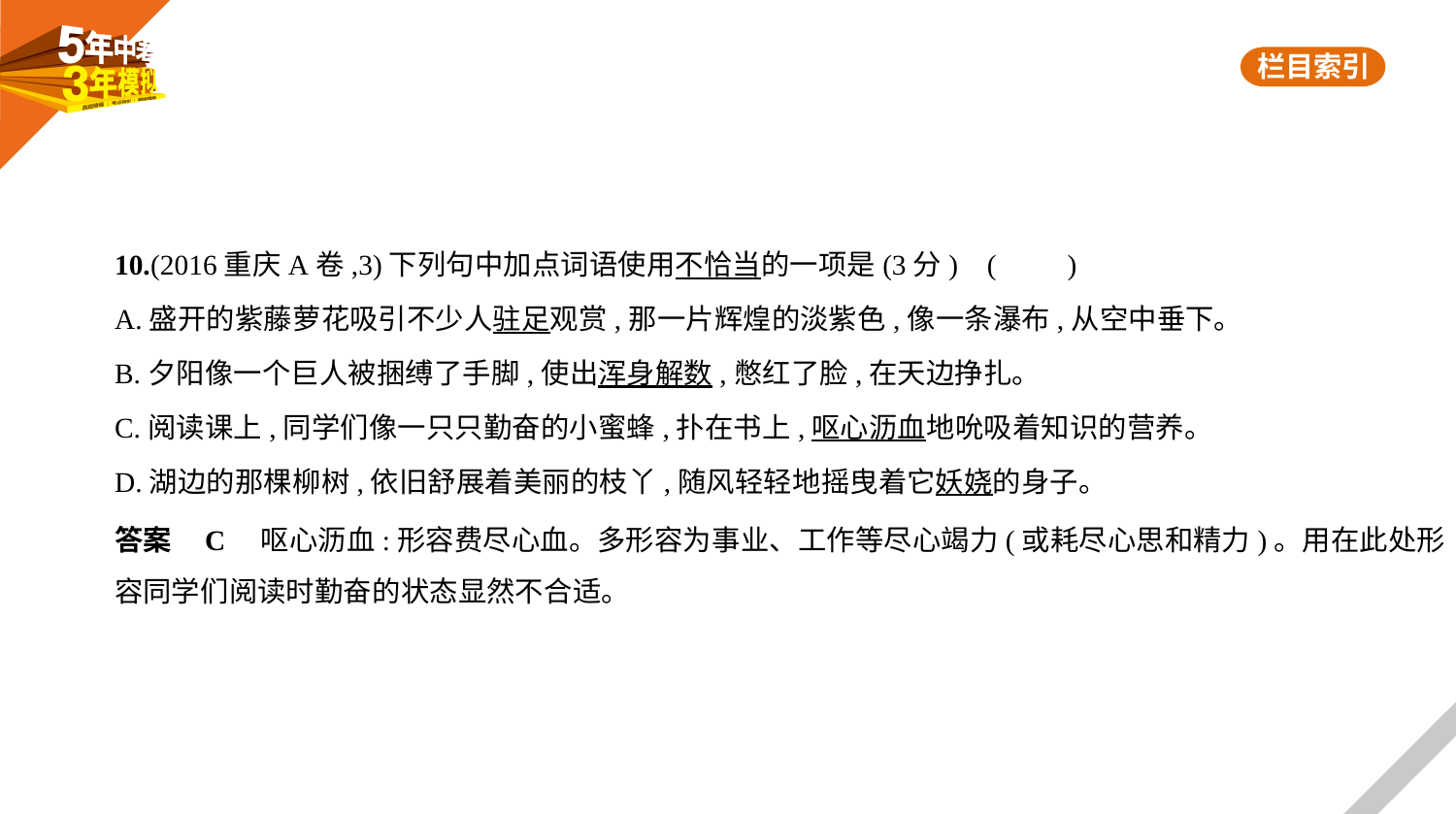

10.(2016重庆A卷,3)下列句中加点词语使用不恰当的一项是(3分) (　　)
A.盛开的紫藤萝花吸引不少人驻足观赏,那一片辉煌的淡紫色,像一条瀑布,从空中垂下。
B.夕阳像一个巨人被捆缚了手脚,使出浑身解数,憋红了脸,在天边挣扎。
C.阅读课上,同学们像一只只勤奋的小蜜蜂,扑在书上,呕心沥血地吮吸着知识的营养。
D.湖边的那棵柳树,依旧舒展着美丽的枝丫,随风轻轻地摇曳着它妖娆的身子。
答案    C　呕心沥血:形容费尽心血。多形容为事业、工作等尽心竭力(或耗尽心思和精力)。用在此处形
容同学们阅读时勤奋的状态显然不合适。